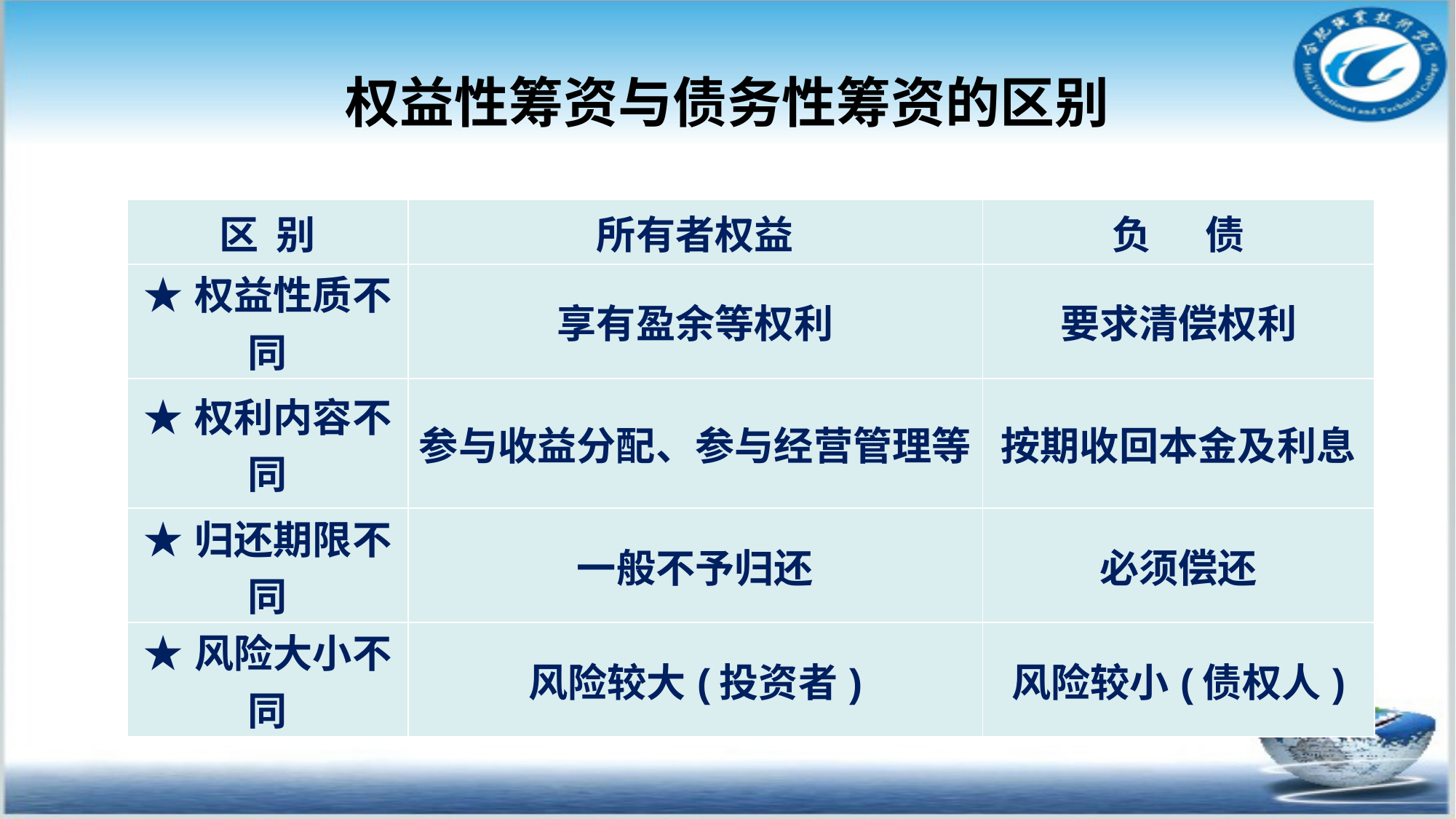

# 权益性筹资与债务性筹资的区别
| 区 别 | 所有者权益 | 负 债 |
| --- | --- | --- |
| ★权益性质不同 | 享有盈余等权利 | 要求清偿权利 |
| ★权利内容不同 | 参与收益分配、参与经营管理等 | 按期收回本金及利息 |
| ★归还期限不同 | 一般不予归还 | 必须偿还 |
| ★风险大小不同 | 风险较大(投资者) | 风险较小(债权人) |